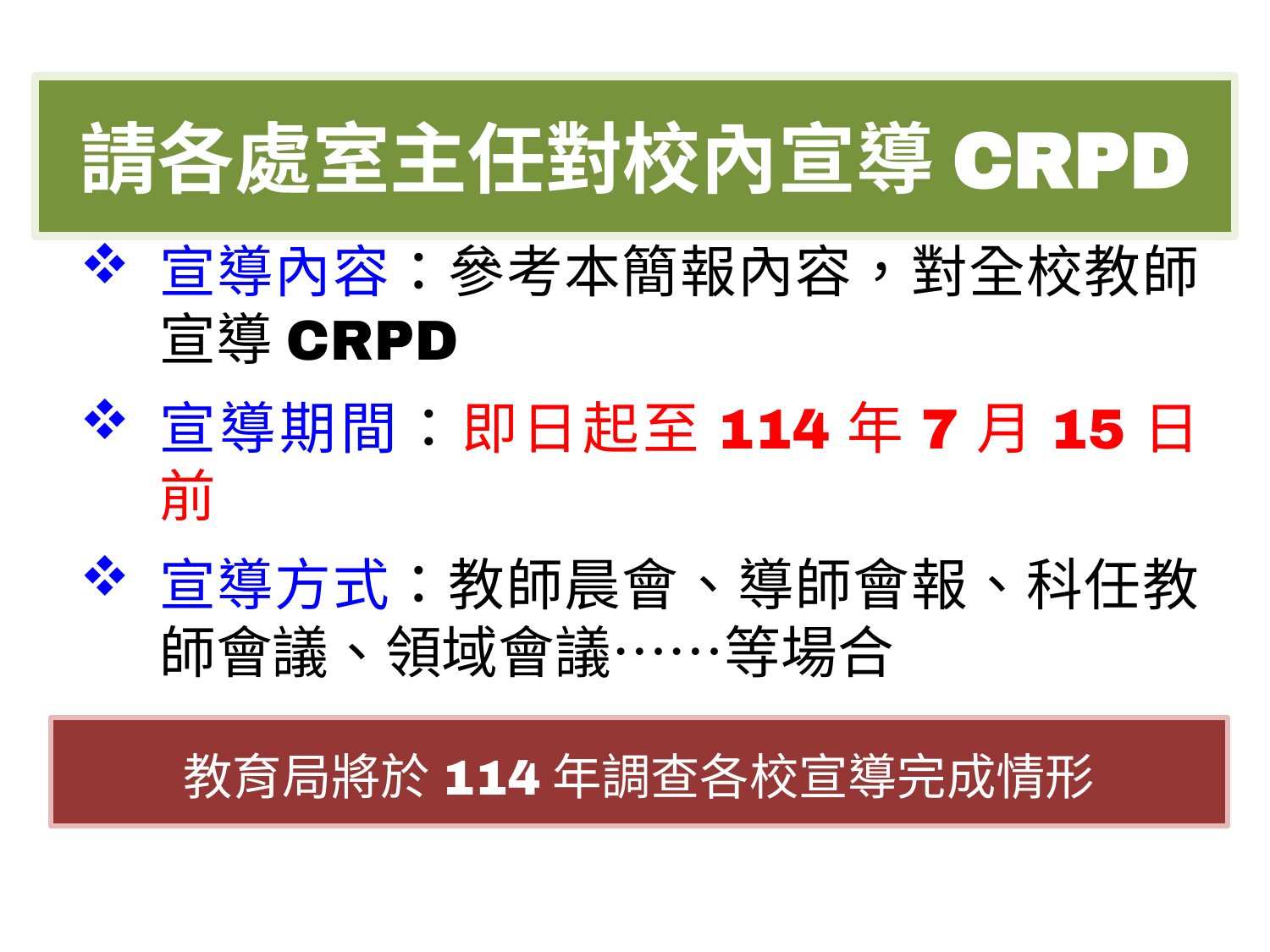

請各處室主任對校內宣導CRPD
宣導內容：參考本簡報內容，對全校教師宣導CRPD
宣導期間：即日起至114年7月15日前
宣導方式：教師晨會、導師會報、科任教師會議、領域會議……等場合
教育局將於114年調查各校宣導完成情形
2